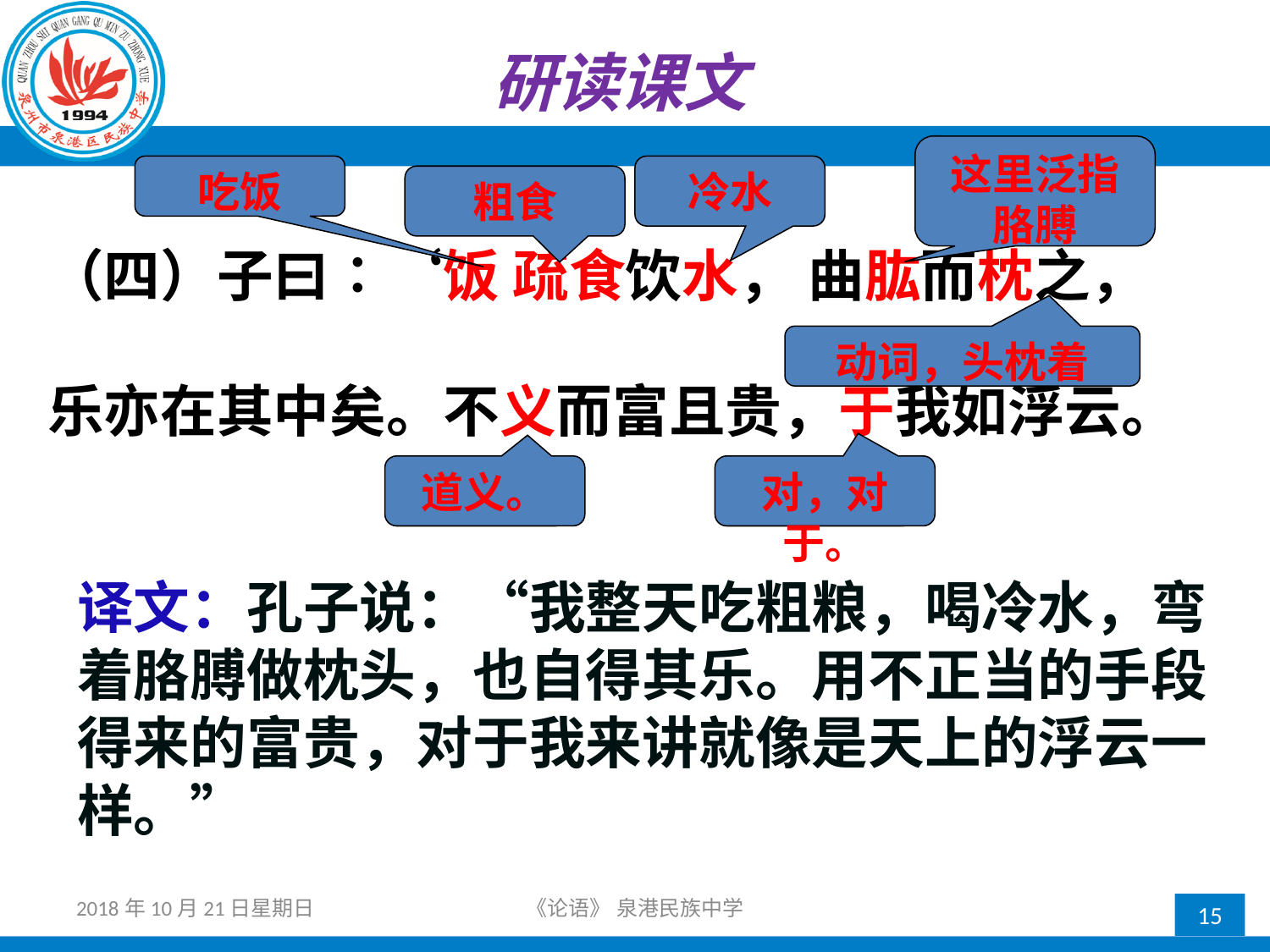

研读课文
这里泛指胳膊
吃饭
冷水

（四）子曰∶‘饭 疏食饮水， 曲肱而枕之，

乐亦在其中矣。不义而富且贵，于我如浮云。
粗食
动词，头枕着
道义。
对，对于。
译文：孔子说：“我整天吃粗粮，喝冷水，弯着胳膊做枕头，也自得其乐。用不正当的手段得来的富贵，对于我来讲就像是天上的浮云一样。”
2018年10月21日星期日
《论语》 泉港民族中学